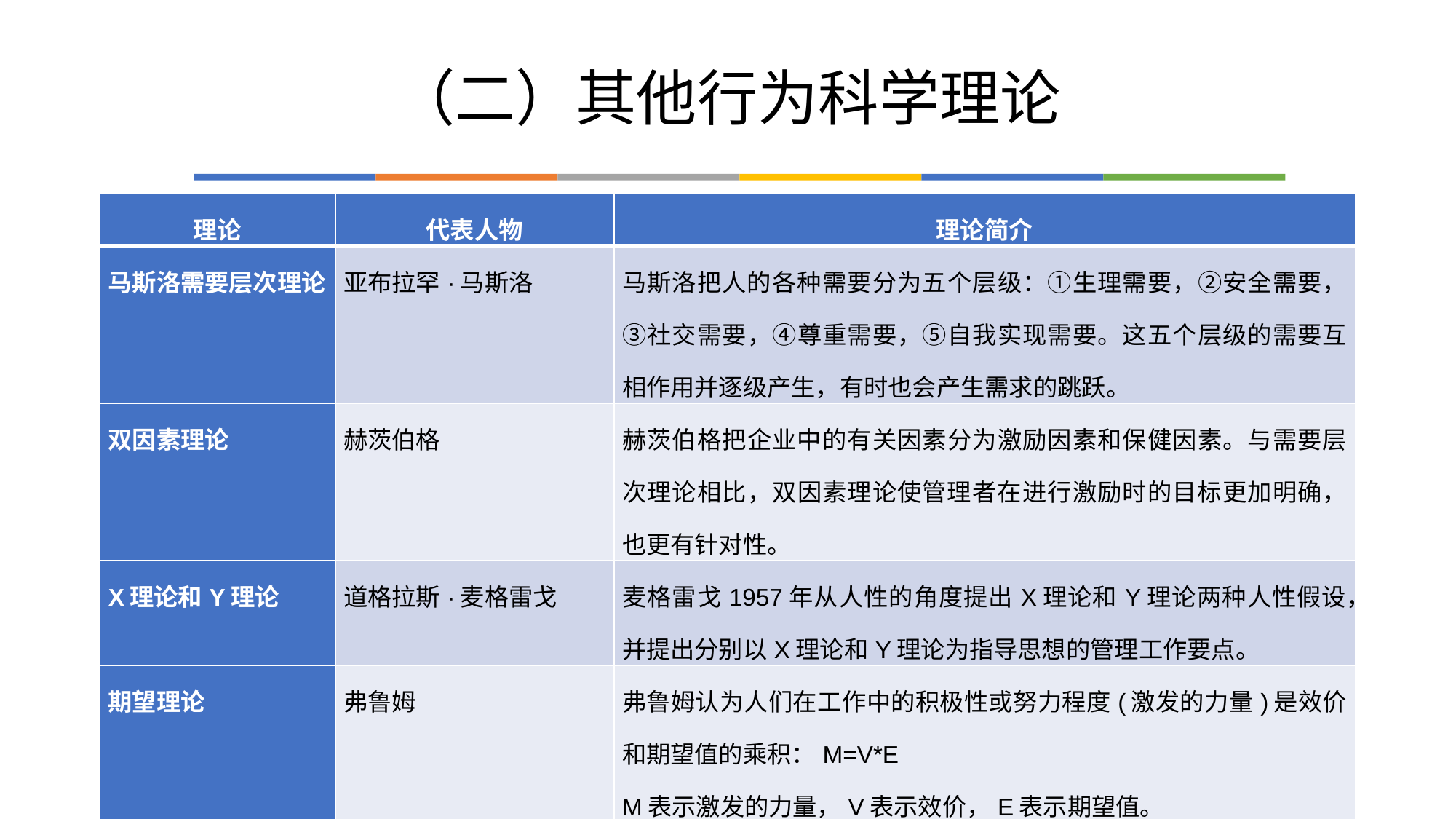

# （二）其他行为科学理论
| 理论 | 代表人物 | 理论简介 |
| --- | --- | --- |
| 马斯洛需要层次理论 | 亚布拉罕·马斯洛 | 马斯洛把人的各种需要分为五个层级：①生理需要，②安全需要，③社交需要，④尊重需要，⑤自我实现需要。这五个层级的需要互相作用并逐级产生，有时也会产生需求的跳跃。 |
| 双因素理论 | 赫茨伯格 | 赫茨伯格把企业中的有关因素分为激励因素和保健因素。与需要层次理论相比，双因素理论使管理者在进行激励时的目标更加明确，也更有针对性。 |
| X理论和Y理论 | 道格拉斯·麦格雷戈 | 麦格雷戈1957年从人性的角度提出X理论和Y理论两种人性假设，并提出分别以X理论和Y理论为指导思想的管理工作要点。 |
| 期望理论 | 弗鲁姆 | 弗鲁姆认为人们在工作中的积极性或努力程度(激发的力量)是效价和期望值的乘积：M=V\*E M表示激发的力量，V表示效价，E表示期望值。 |
| 成就需要理论 | 麦克利兰 | 麦克利兰1966年在《促使取得成就的事物》一书中提出了成就需要理论。他认为人有三类基本激励需要：对权力的需要、对社交的需要以及对成就的需要。 |